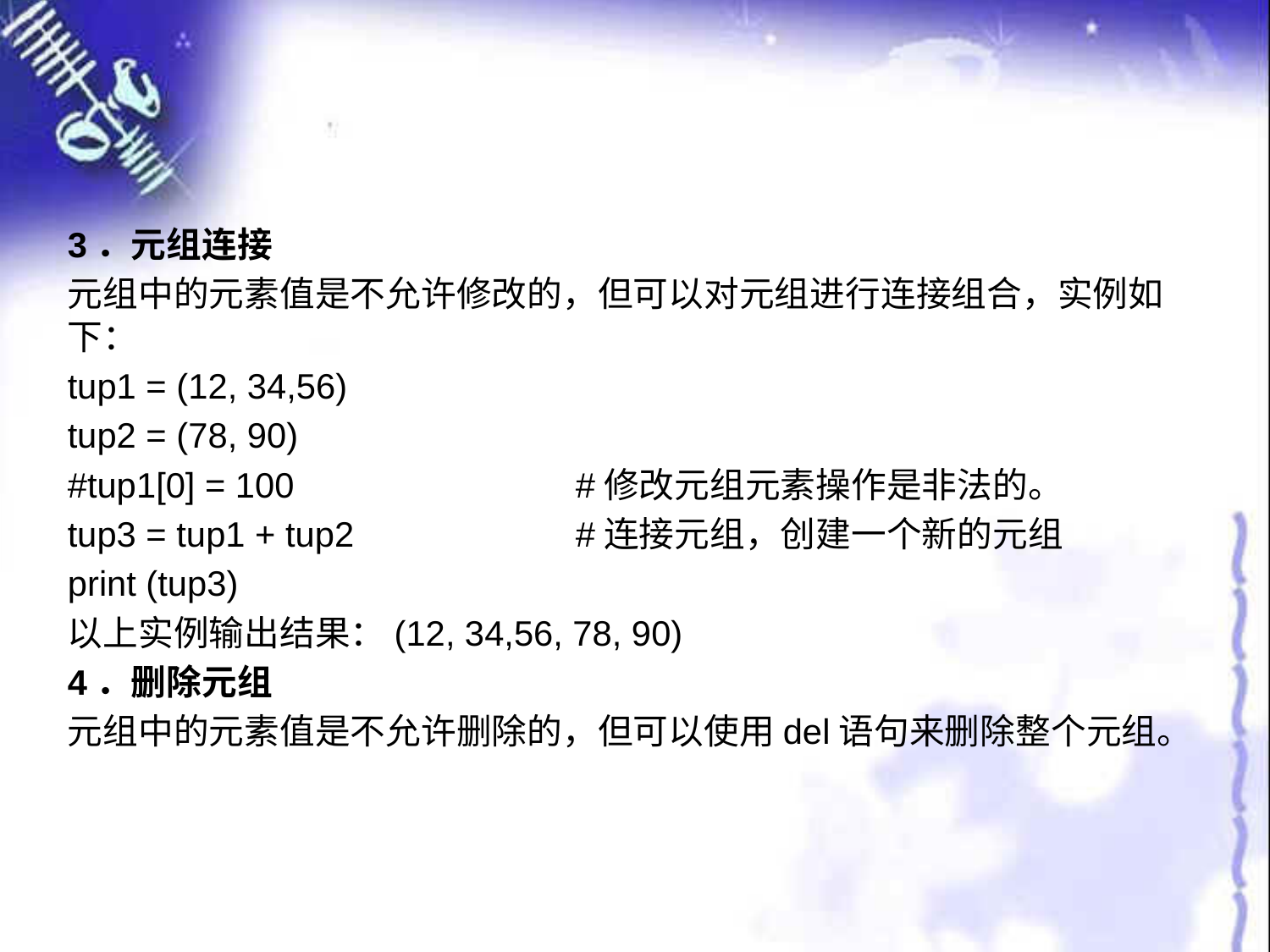

#
3．元组连接
元组中的元素值是不允许修改的，但可以对元组进行连接组合，实例如下：
tup1 = (12, 34,56)
tup2 = (78, 90)
#tup1[0] = 100			#修改元组元素操作是非法的。
tup3 = tup1 + tup2		#连接元组，创建一个新的元组
print (tup3)
以上实例输出结果：(12, 34,56, 78, 90)
4．删除元组
元组中的元素值是不允许删除的，但可以使用del语句来删除整个元组。
12